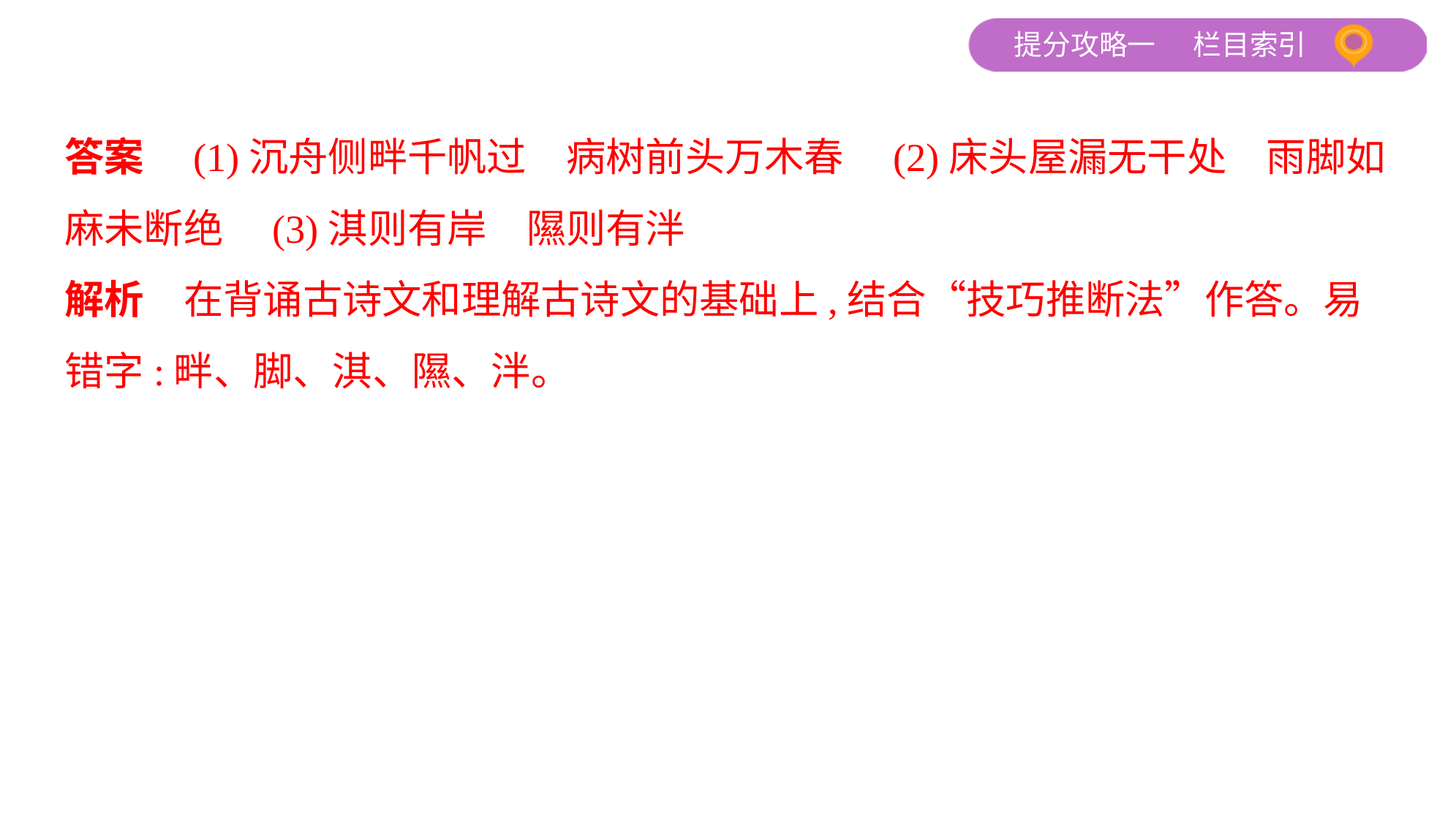

答案　(1)沉舟侧畔千帆过　病树前头万木春　(2)床头屋漏无干处　雨脚如
麻未断绝　(3)淇则有岸　隰则有泮
解析　在背诵古诗文和理解古诗文的基础上,结合“技巧推断法”作答。易
错字:畔、脚、淇、隰、泮。